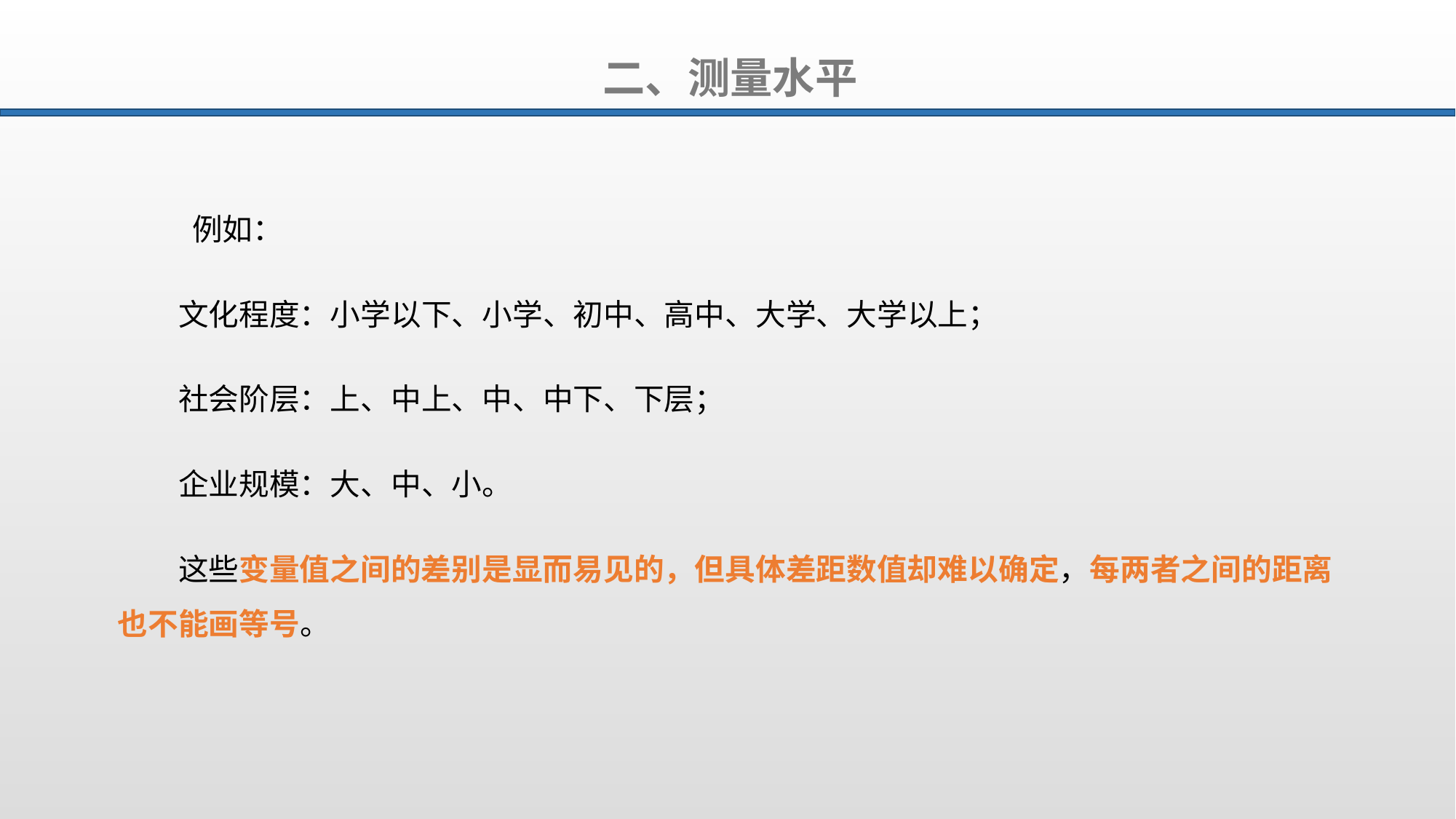

二、测量水平

 例如：
文化程度：小学以下、小学、初中、高中、大学、大学以上；
社会阶层：上、中上、中、中下、下层；
企业规模：大、中、小。
这些变量值之间的差别是显而易见的，但具体差距数值却难以确定，每两者之间的距离也不能画等号。